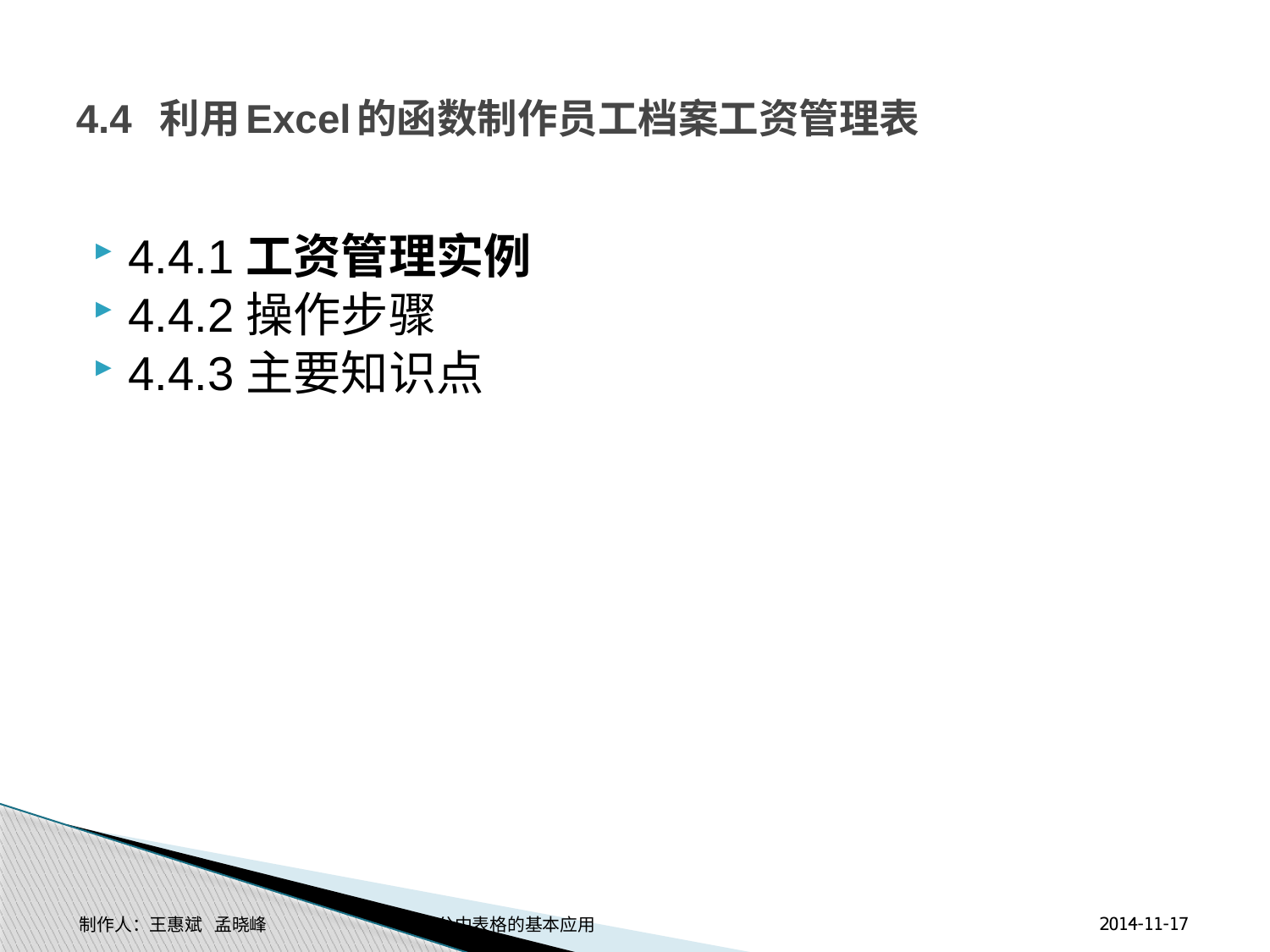

# 4.4  利用Excel的函数制作员工档案工资管理表
4.4.1工资管理实例
4.4.2操作步骤
4.4.3主要知识点
2014-11-17
制作人：王惠斌   孟晓峰                                      办公中表格的基本应用